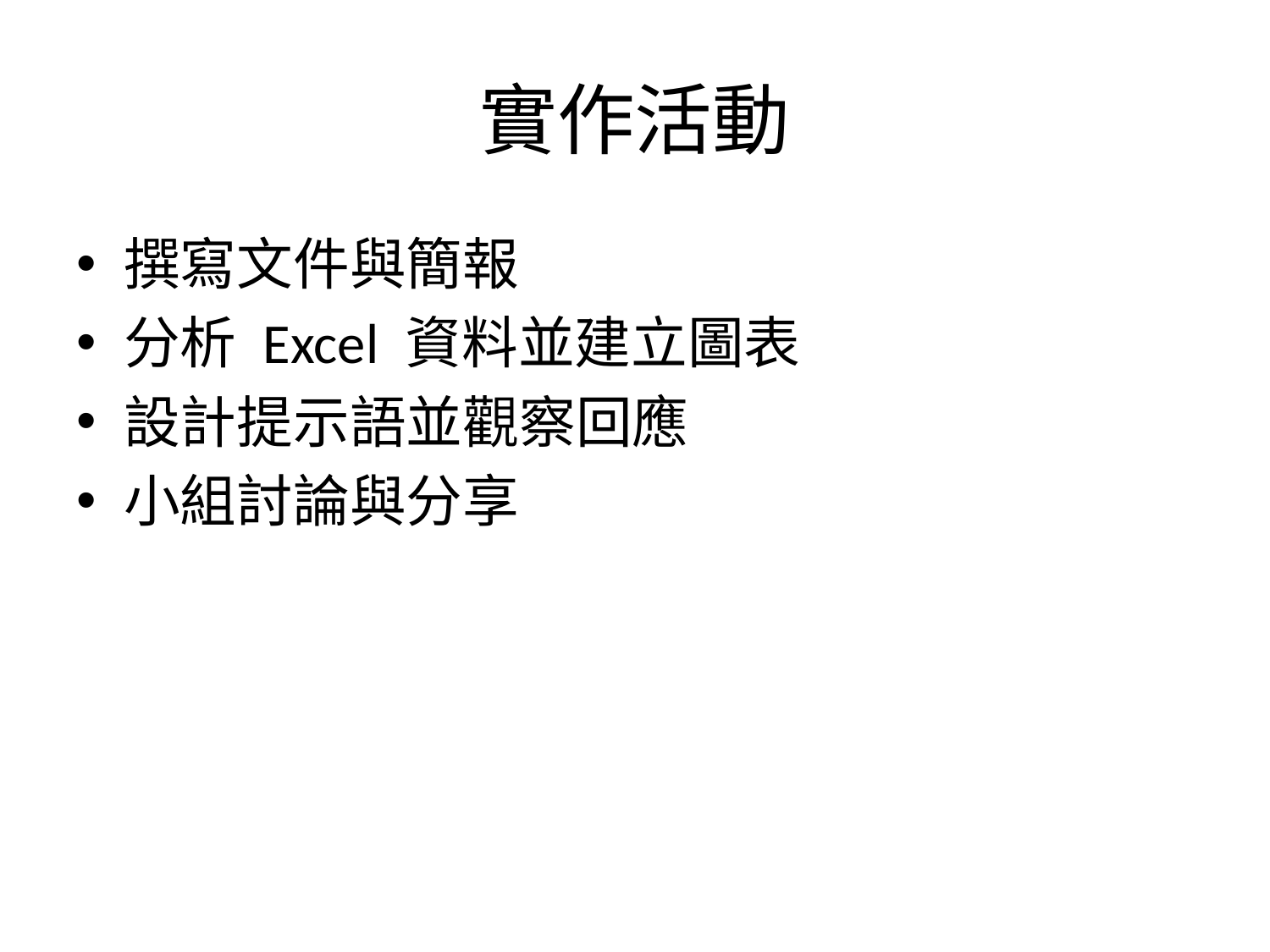

# 實作活動
撰寫文件與簡報
分析 Excel 資料並建立圖表
設計提示語並觀察回應
小組討論與分享